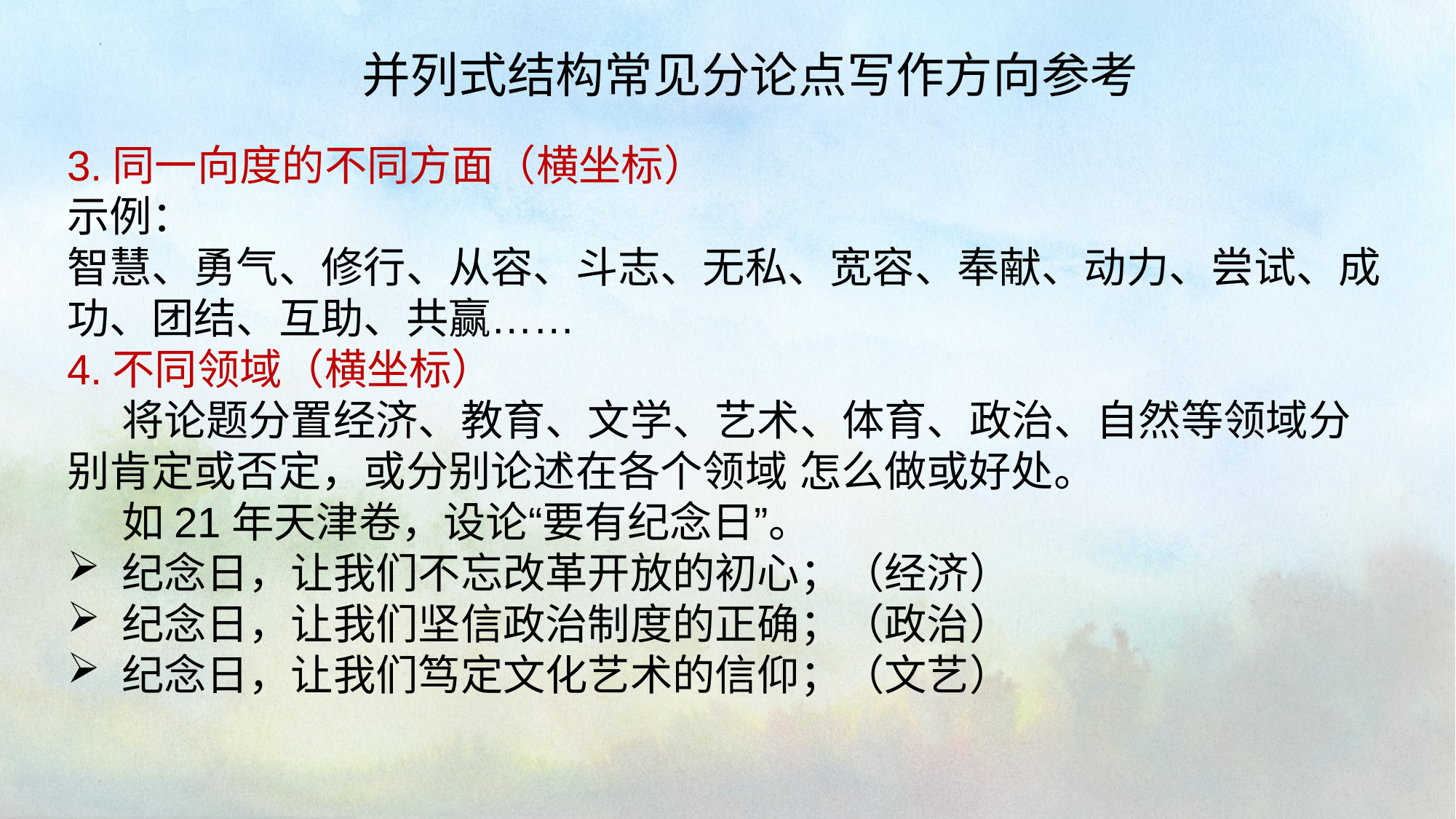

并列式结构常见分论点写作方向参考
3.同一向度的不同方面（横坐标）
示例：
智慧、勇气、修行、从容、斗志、无私、宽容、奉献、动力、尝试、成功、团结、互助、共赢……
4.不同领域（横坐标）
将论题分置经济、教育、文学、艺术、体育、政治、自然等领域分别肯定或否定，或分别论述在各个领域 怎么做或好处。
如21年天津卷，设论“要有纪念日”。
纪念日，让我们不忘改革开放的初心；（经济）
纪念日，让我们坚信政治制度的正确；（政治）
纪念日，让我们笃定文化艺术的信仰；（文艺）